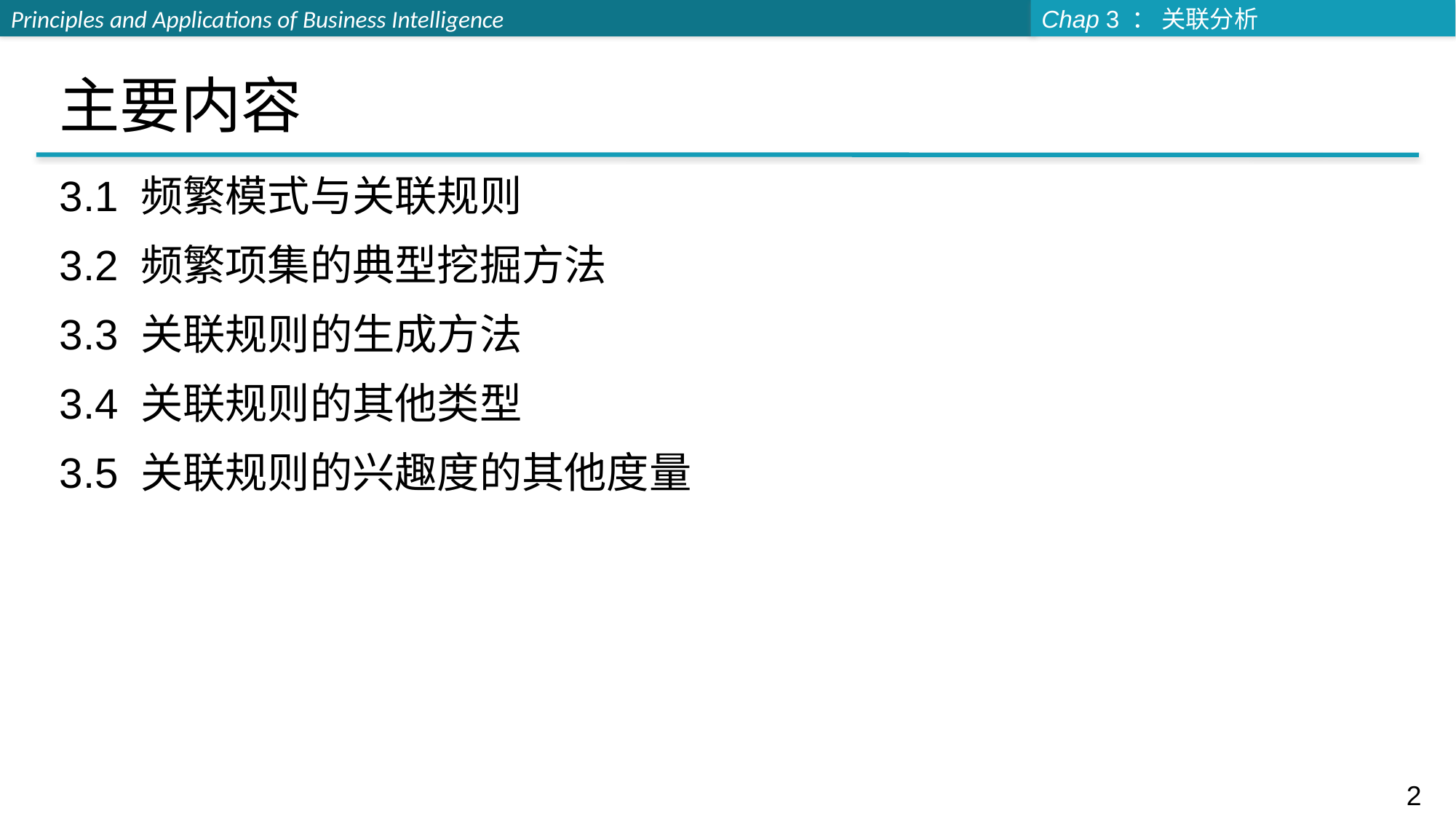

# 主要内容
3.1 频繁模式与关联规则
3.2 频繁项集的典型挖掘方法
3.3 关联规则的生成方法
3.4 关联规则的其他类型
3.5 关联规则的兴趣度的其他度量